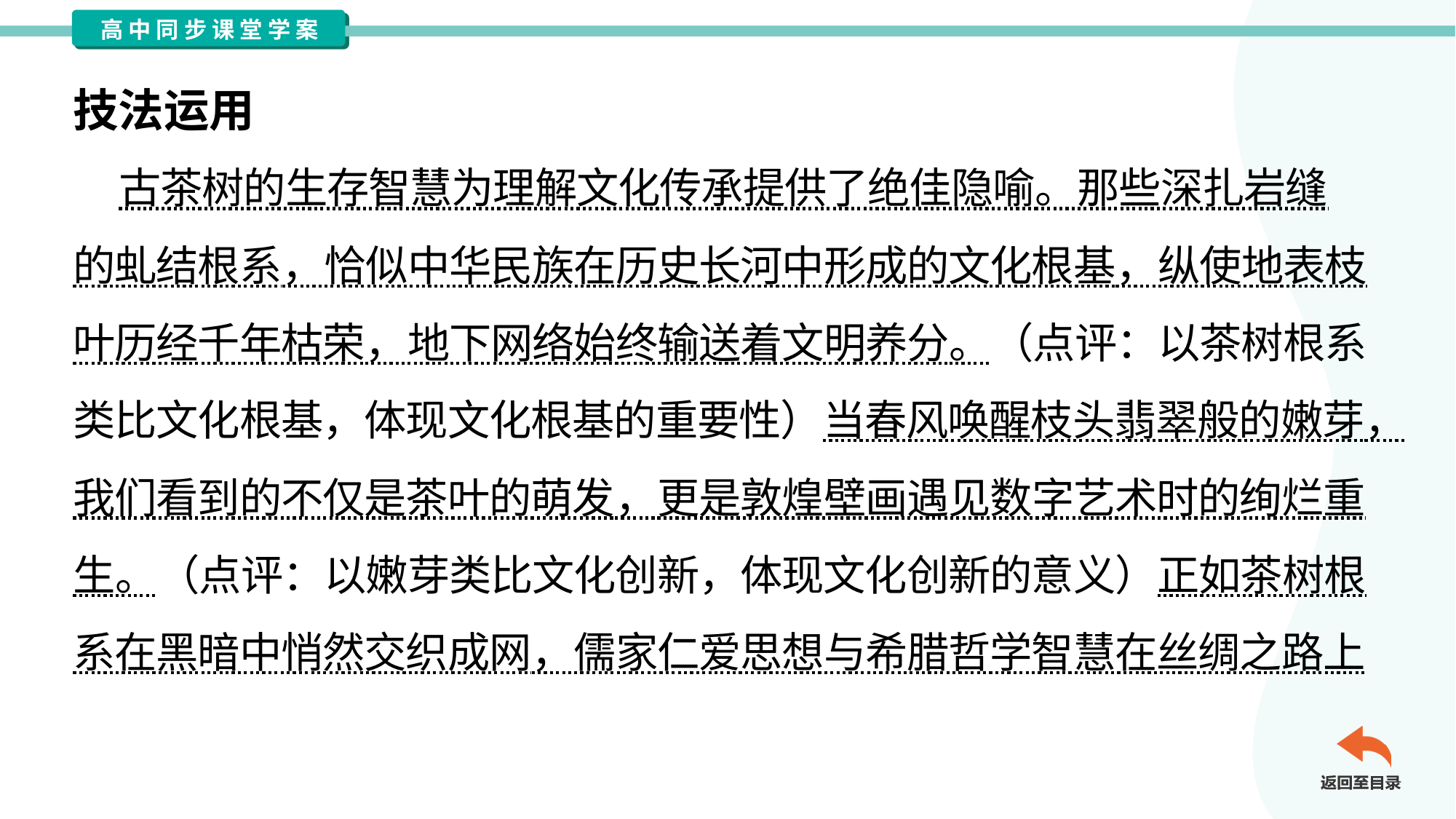

技法运用
    古茶树的生存智慧为理解文化传承提供了绝佳隐喻。那些深扎岩缝
的虬结根系，恰似中华民族在历史长河中形成的文化根基，纵使地表枝
叶历经千年枯荣，地下网络始终输送着文明养分。（点评：以茶树根系
类比文化根基，体现文化根基的重要性）当春风唤醒枝头翡翠般的嫩芽，
我们看到的不仅是茶叶的萌发，更是敦煌壁画遇见数字艺术时的绚烂重
生。（点评：以嫩芽类比文化创新，体现文化创新的意义）正如茶树根
系在黑暗中悄然交织成网，儒家仁爱思想与希腊哲学智慧在丝绸之路上